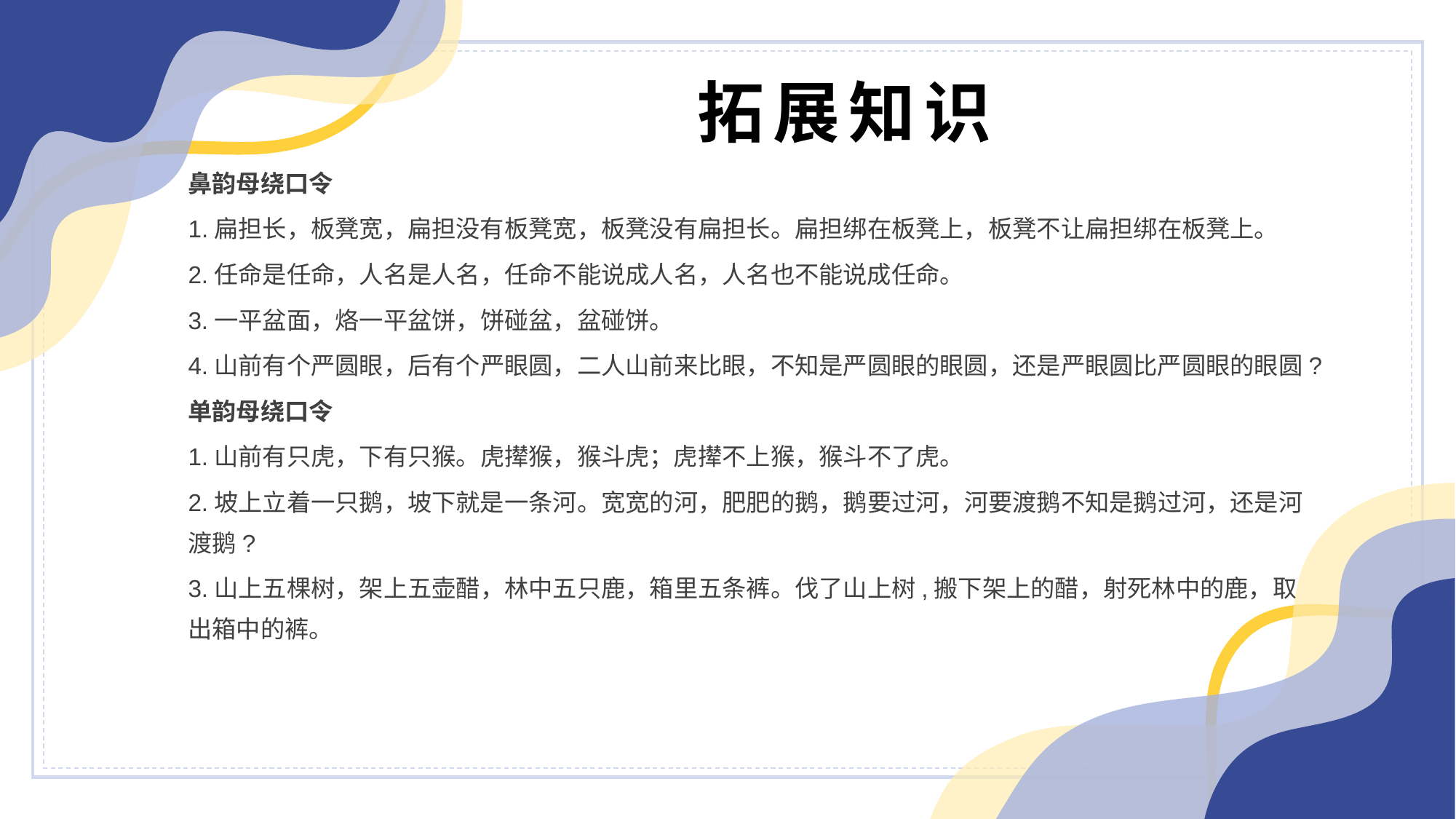

拓展知识
鼻韵母绕口令
1.扁担长，板凳宽，扁担没有板凳宽，板凳没有扁担长。扁担绑在板凳上，板凳不让扁担绑在板凳上。
2.任命是任命，人名是人名，任命不能说成人名，人名也不能说成任命。
3.一平盆面，烙一平盆饼，饼碰盆，盆碰饼。
4.山前有个严圆眼，后有个严眼圆，二人山前来比眼，不知是严圆眼的眼圆，还是严眼圆比严圆眼的眼圆?
单韵母绕口令
1.山前有只虎，下有只猴。虎撵猴，猴斗虎；虎撵不上猴，猴斗不了虎。
2.坡上立着一只鹅，坡下就是一条河。宽宽的河，肥肥的鹅，鹅要过河，河要渡鹅不知是鹅过河，还是河渡鹅?
3.山上五棵树，架上五壶醋，林中五只鹿，箱里五条裤。伐了山上树,搬下架上的醋，射死林中的鹿，取出箱中的裤。